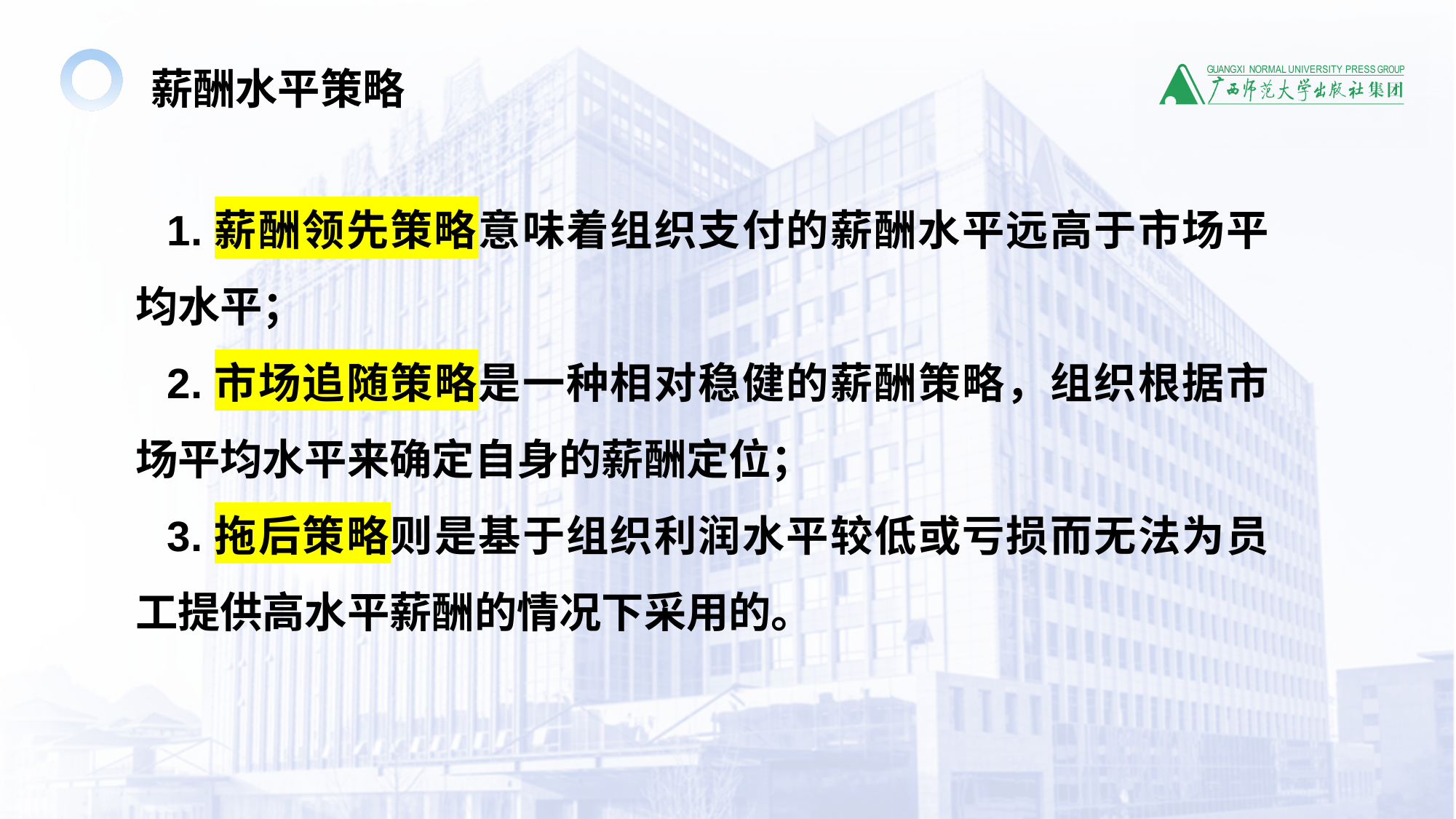

薪酬水平策略

1.薪酬领先策略意味着组织支付的薪酬水平远高于市场平均水平；
2.市场追随策略是一种相对稳健的薪酬策略，组织根据市场平均水平来确定自身的薪酬定位；
3.拖后策略则是基于组织利润水平较低或亏损而无法为员工提供高水平薪酬的情况下采用的。